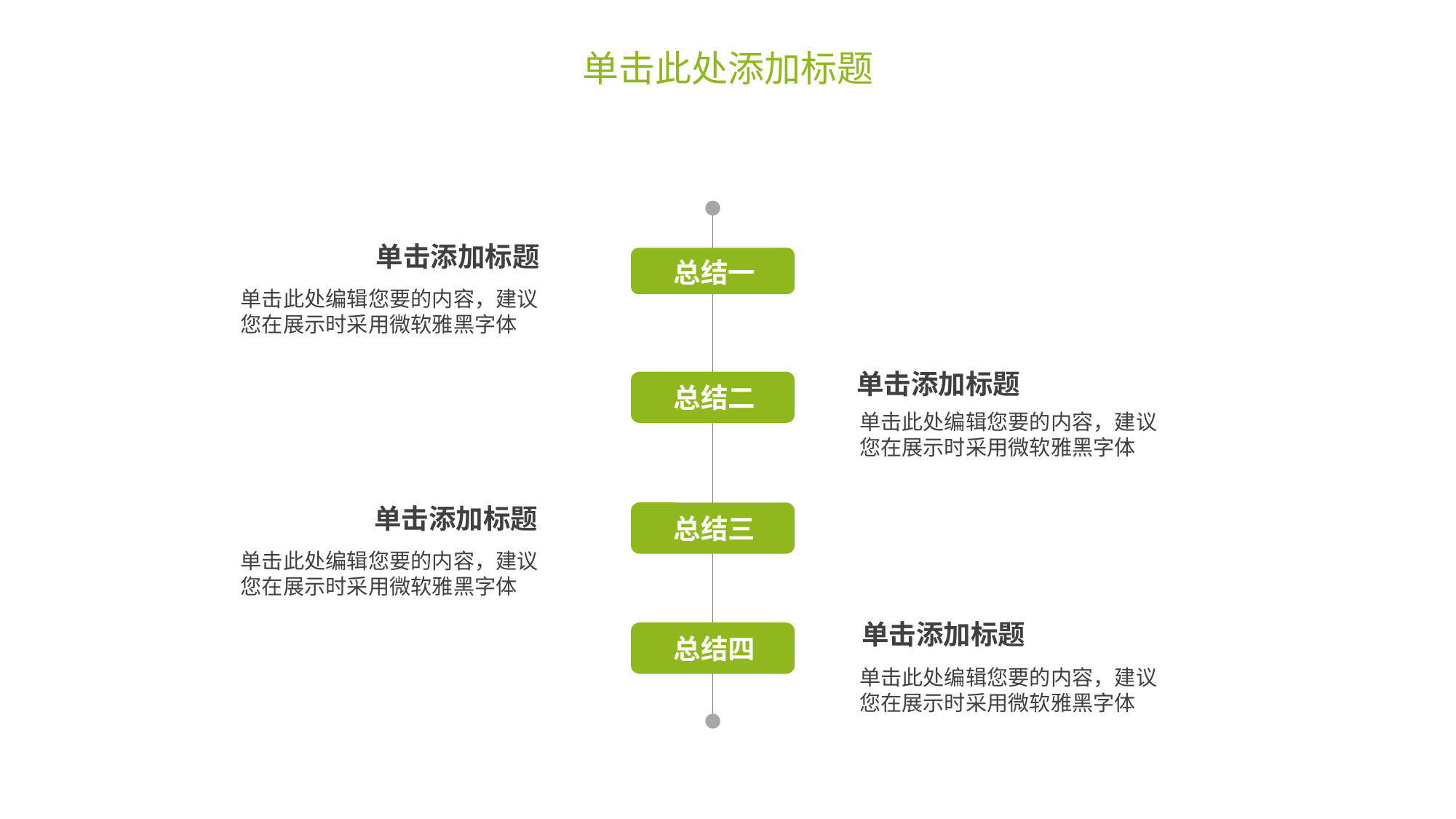

单击此处添加标题

单击添加标题

总结一
单击此处编辑您要的内容，建议您在展示时采用微软雅黑字体
单击添加标题

总结二
单击此处编辑您要的内容，建议您在展示时采用微软雅黑字体
单击添加标题

总结三
单击此处编辑您要的内容，建议您在展示时采用微软雅黑字体
单击添加标题

总结四
单击此处编辑您要的内容，建议您在展示时采用微软雅黑字体